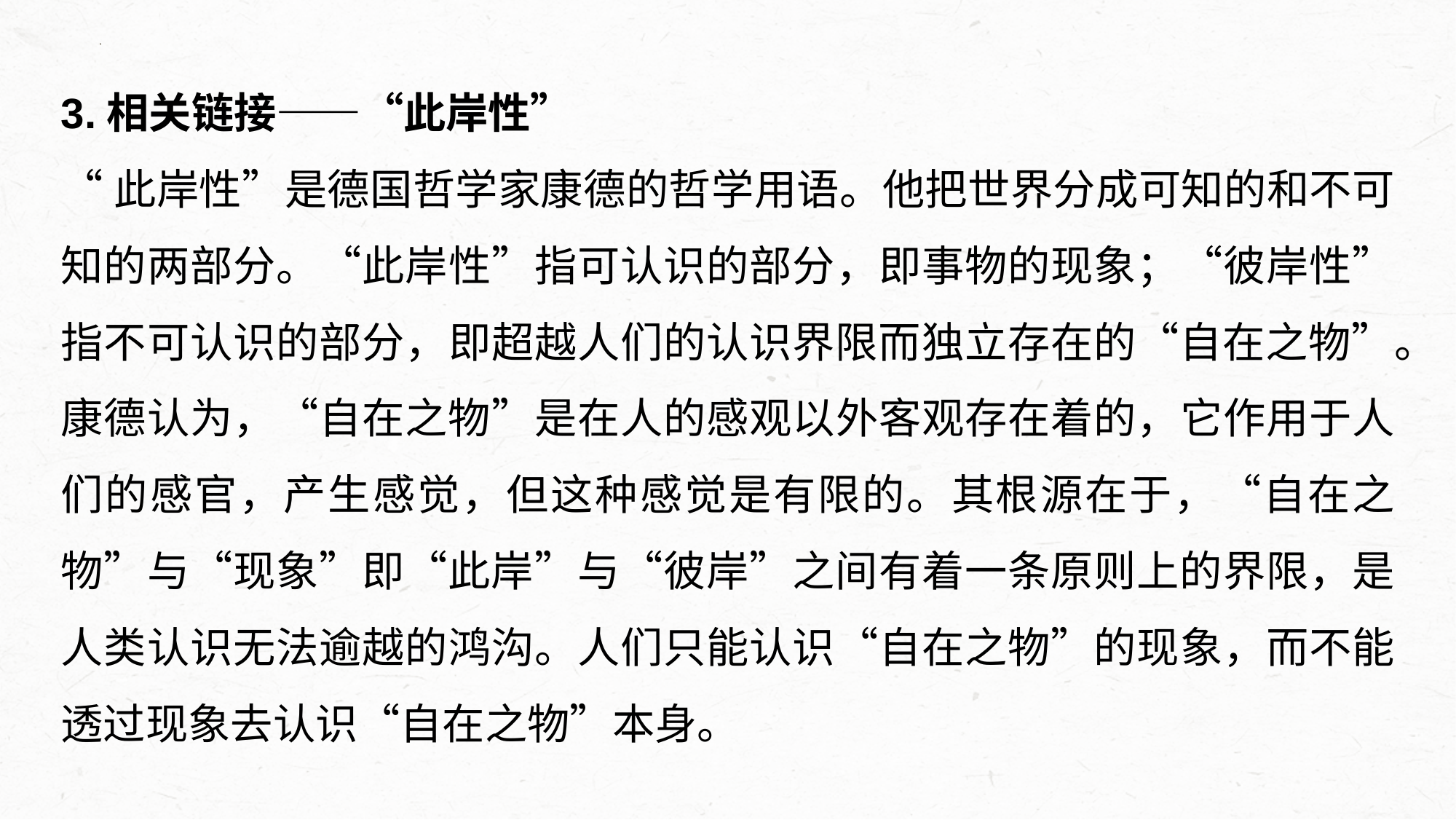

3.相关链接——“此岸性”
“此岸性”是德国哲学家康德的哲学用语。他把世界分成可知的和不可知的两部分。“此岸性”指可认识的部分，即事物的现象；“彼岸性”指不可认识的部分，即超越人们的认识界限而独立存在的“自在之物”。康德认为，“自在之物”是在人的感观以外客观存在着的，它作用于人们的感官，产生感觉，但这种感觉是有限的。其根源在于，“自在之物”与“现象”即“此岸”与“彼岸”之间有着一条原则上的界限，是人类认识无法逾越的鸿沟。人们只能认识“自在之物”的现象，而不能透过现象去认识“自在之物”本身。